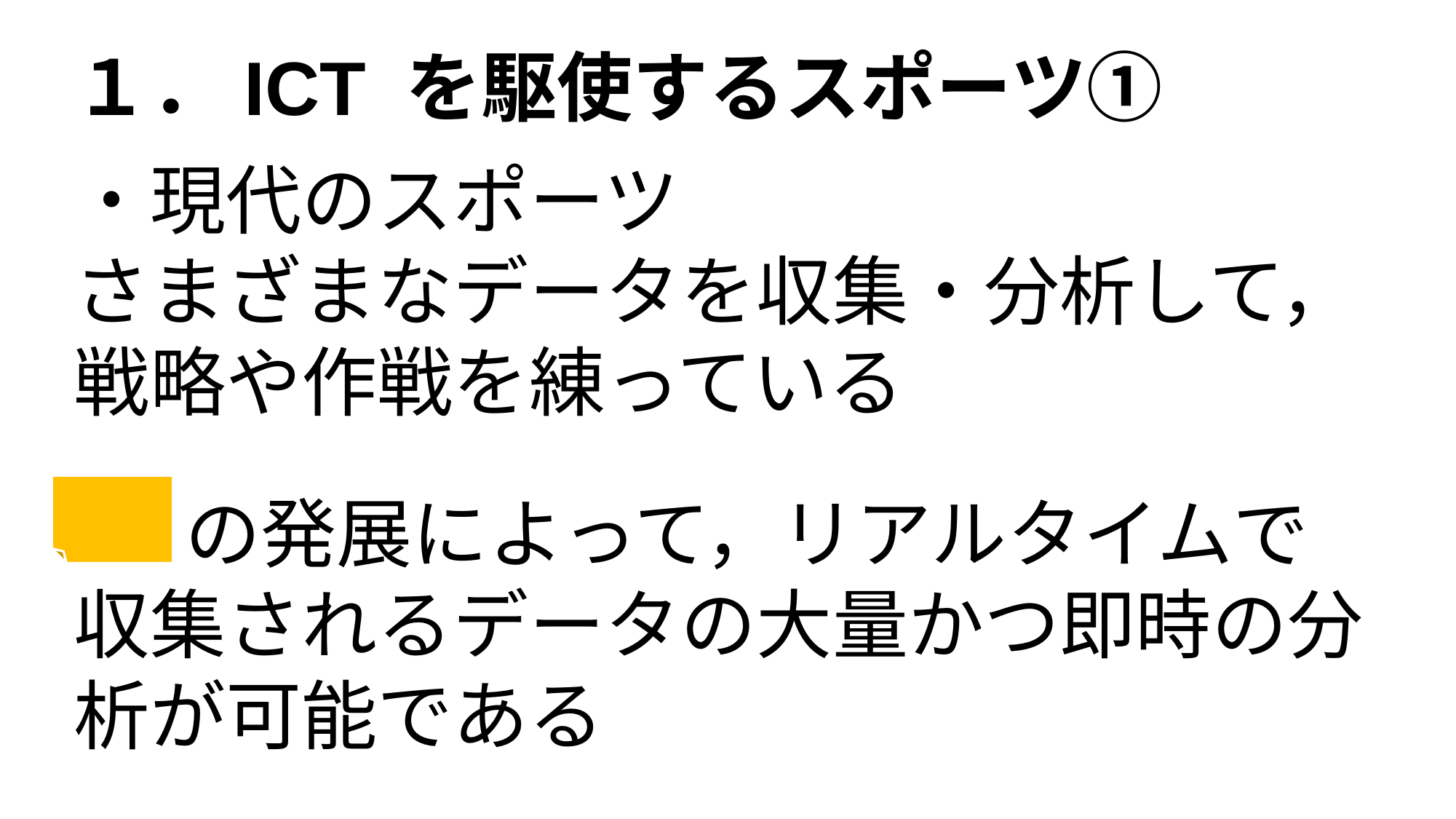

１．ICT を駆使するスポーツ➀
・現代のスポーツ
さまざまなデータを収集・分析して，戦略や作戦を練っている

AI の発展によって，リアルタイムで収集されるデータの大量かつ即時の分析が可能である